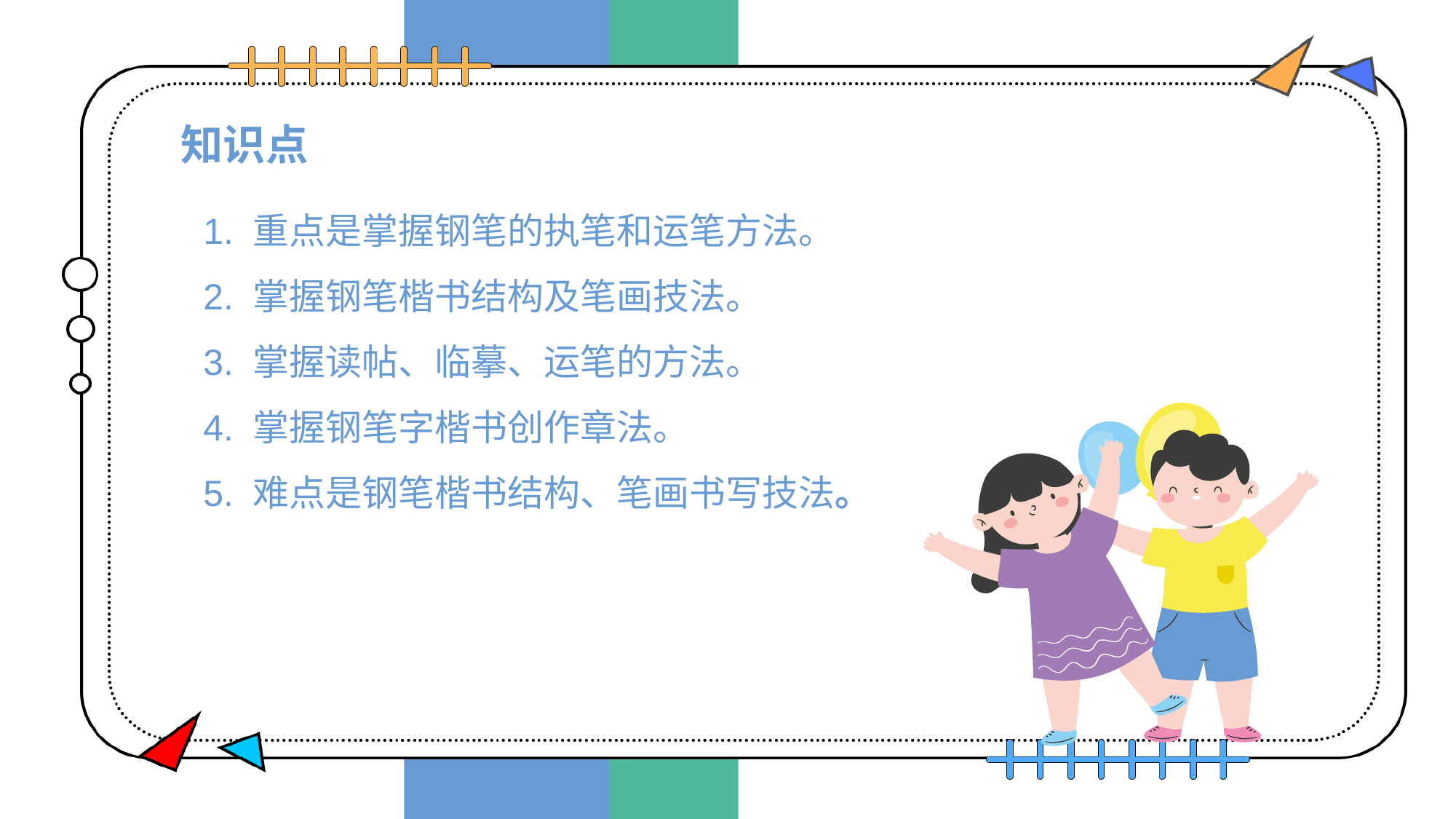

# 知识点

1. 重点是掌握钢笔的执笔和运笔方法。
2. 掌握钢笔楷书结构及笔画技法。
3. 掌握读帖、临摹、运笔的方法。
4. 掌握钢笔字楷书创作章法。
5. 难点是钢笔楷书结构、笔画书写技法。